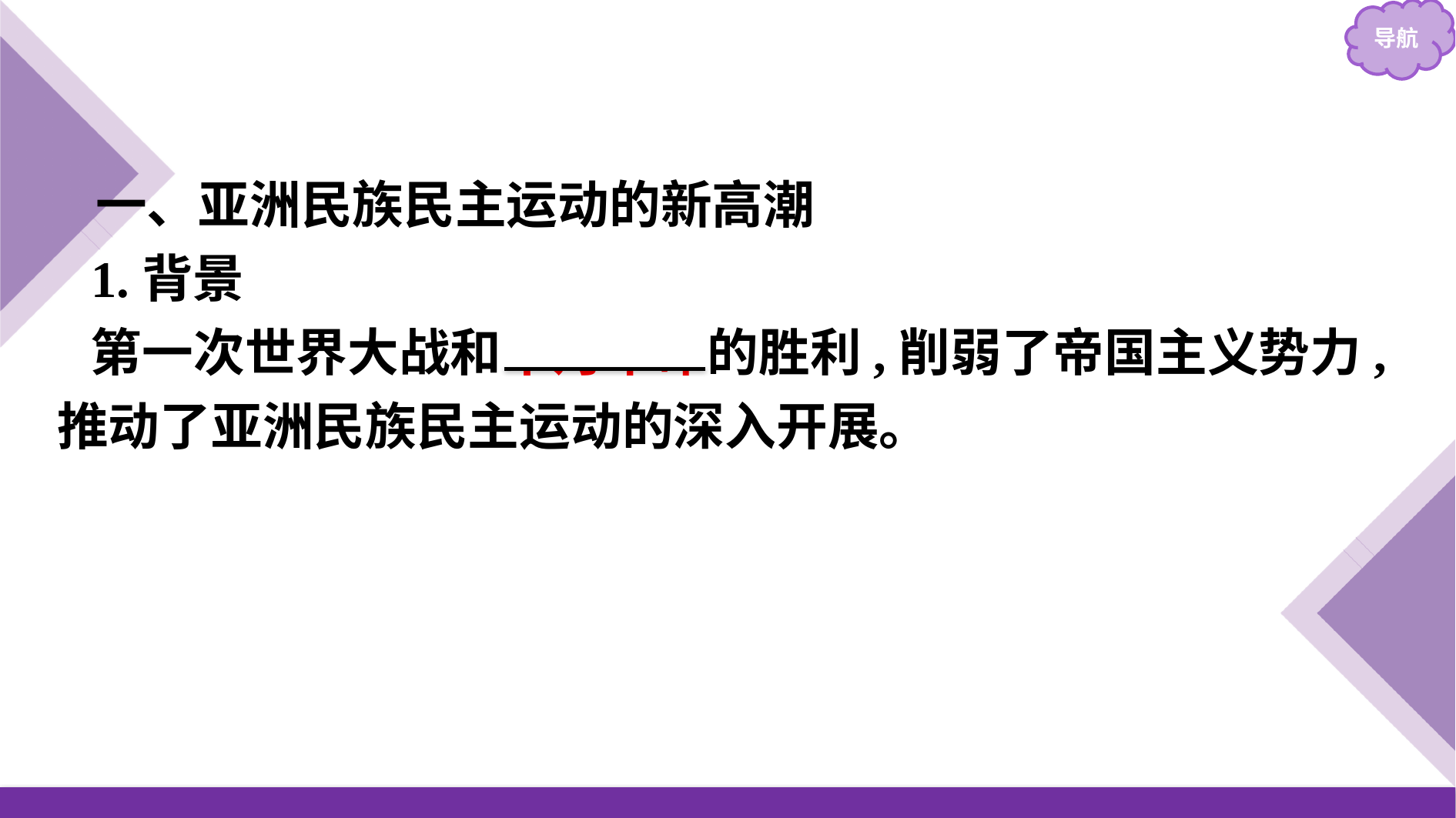

一、亚洲民族民主运动的新高潮
1.背景
第一次世界大战和十月革命的胜利,削弱了帝国主义势力,推动了亚洲民族民主运动的深入开展。